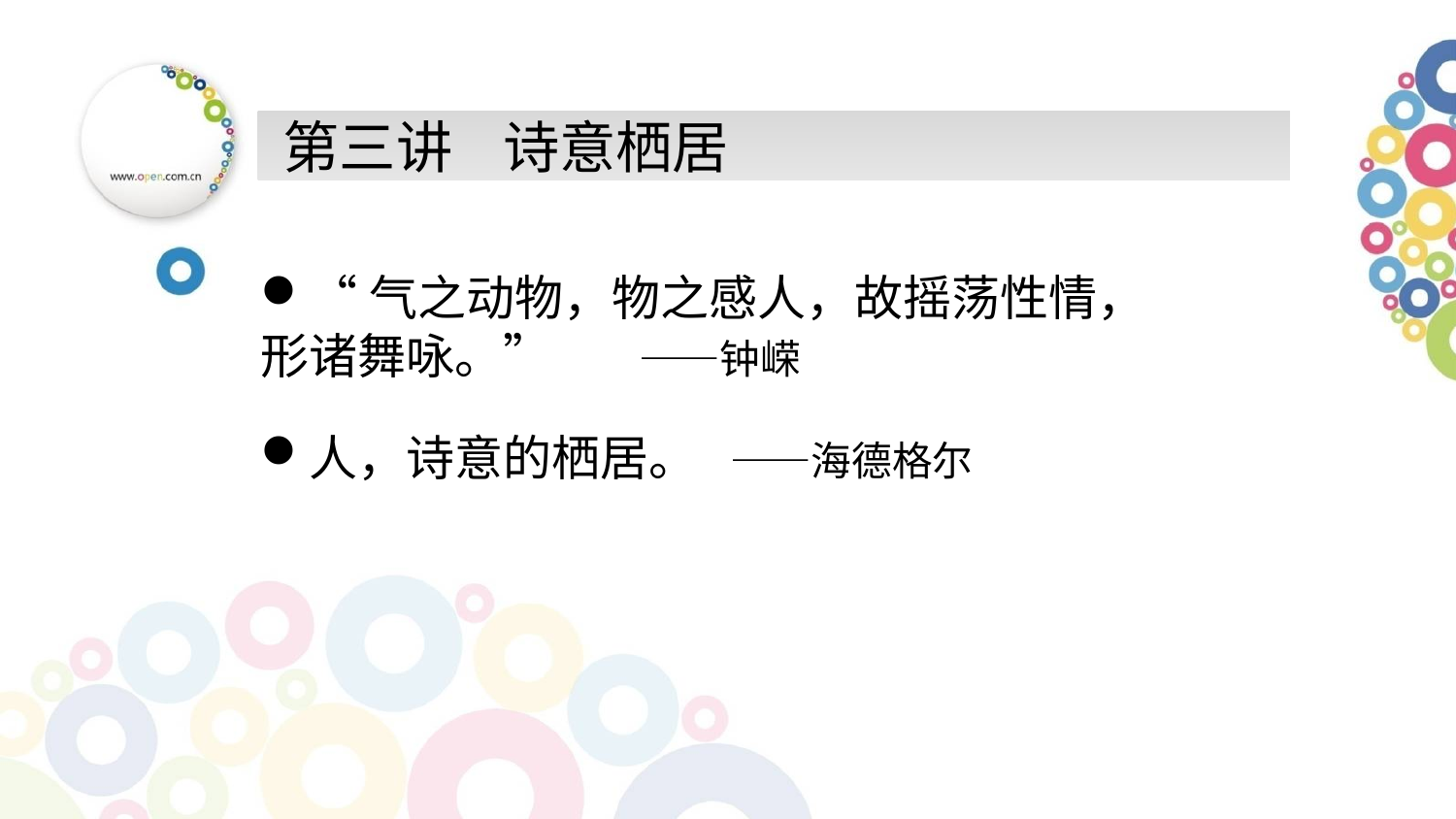

第三讲    诗意栖居
“气之动物，物之感人，故摇荡性情，形诸舞咏。”        ——钟嵘

人，诗意的栖居。   ——海德格尔